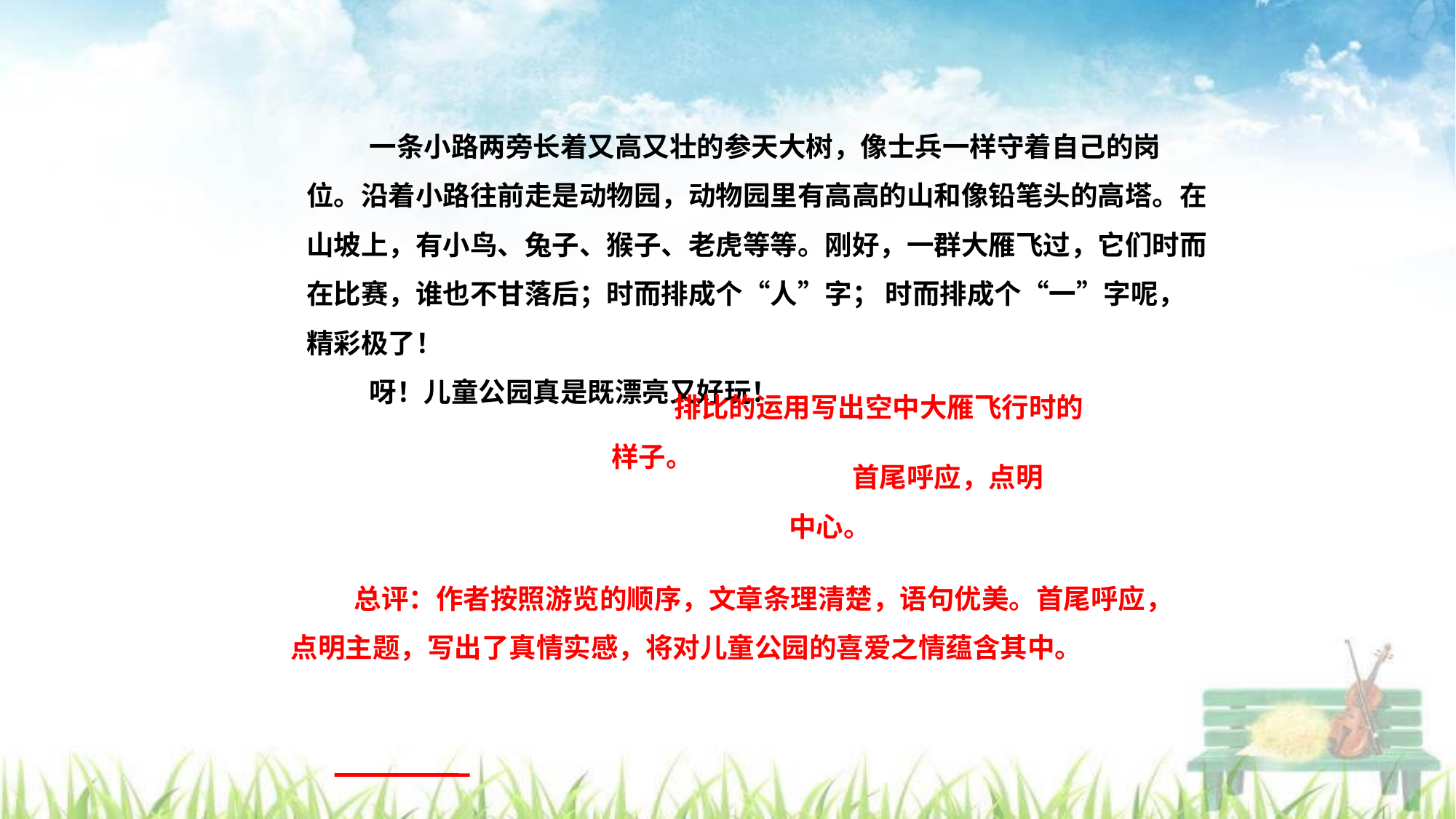

一条小路两旁长着又高又壮的参天大树，像士兵一样守着自己的岗位。沿着小路往前走是动物园，动物园里有高高的山和像铅笔头的高塔。在山坡上，有小鸟、兔子、猴子、老虎等等。刚好，一群大雁飞过，它们时而在比赛，谁也不甘落后；时而排成个“人”字； 时而排成个“一”字呢，精彩极了！
呀！儿童公园真是既漂亮又好玩！

排比的运用写出空中大雁飞行时的样子。
首尾呼应，点明中心。

总评：作者按照游览的顺序，文章条理清楚，语句优美。首尾呼应，点明主题，写出了真情实感，将对儿童公园的喜爱之情蕴含其中。